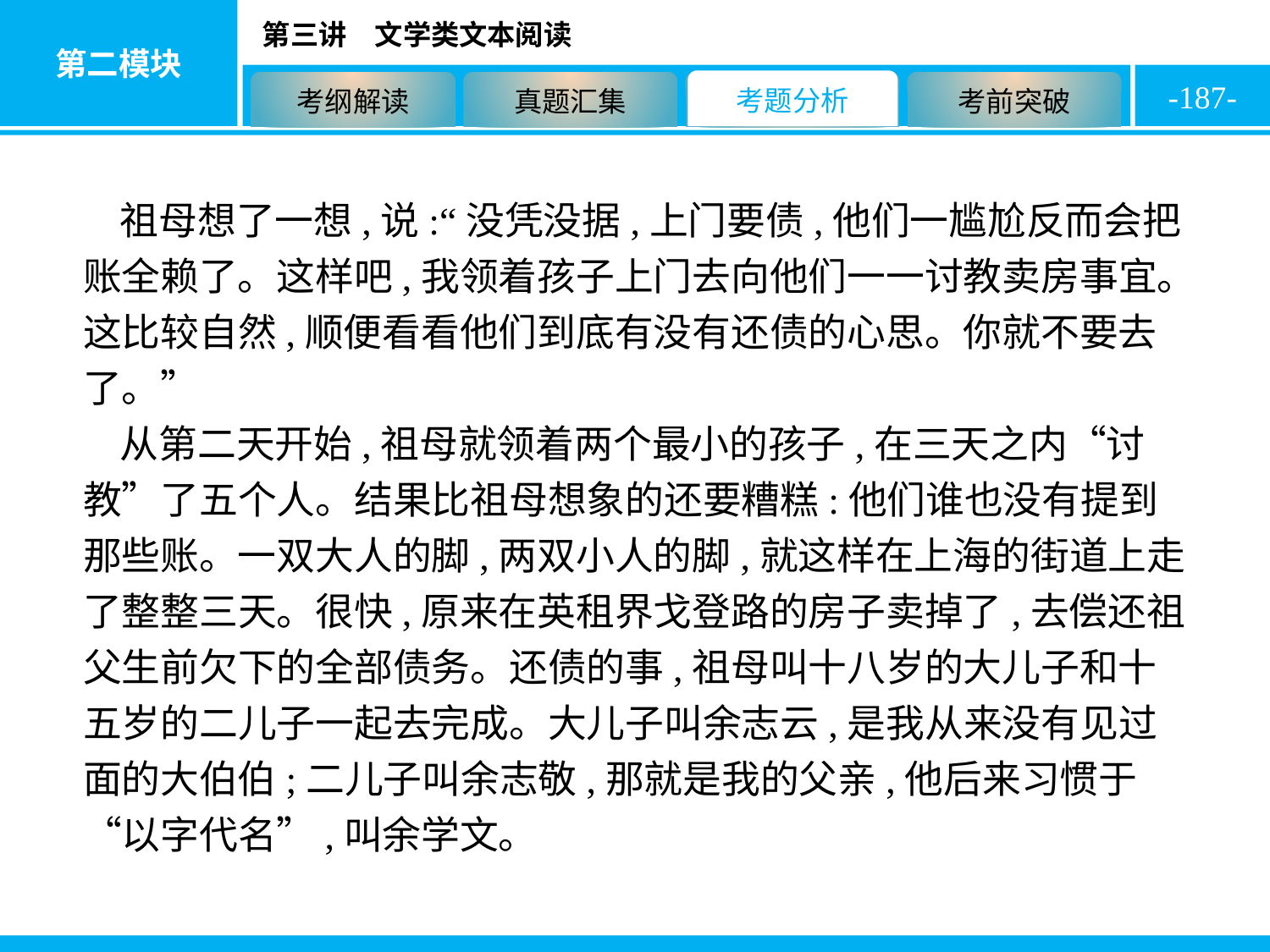

-187-
祖母想了一想,说:“没凭没据,上门要债,他们一尴尬反而会把账全赖了。这样吧,我领着孩子上门去向他们一一讨教卖房事宜。这比较自然,顺便看看他们到底有没有还债的心思。你就不要去了。”
从第二天开始,祖母就领着两个最小的孩子,在三天之内“讨教”了五个人。结果比祖母想象的还要糟糕:他们谁也没有提到那些账。一双大人的脚,两双小人的脚,就这样在上海的街道上走了整整三天。很快,原来在英租界戈登路的房子卖掉了,去偿还祖父生前欠下的全部债务。还债的事,祖母叫十八岁的大儿子和十五岁的二儿子一起去完成。大儿子叫余志云,是我从来没有见过面的大伯伯;二儿子叫余志敬,那就是我的父亲,他后来习惯于“以字代名”,叫余学文。